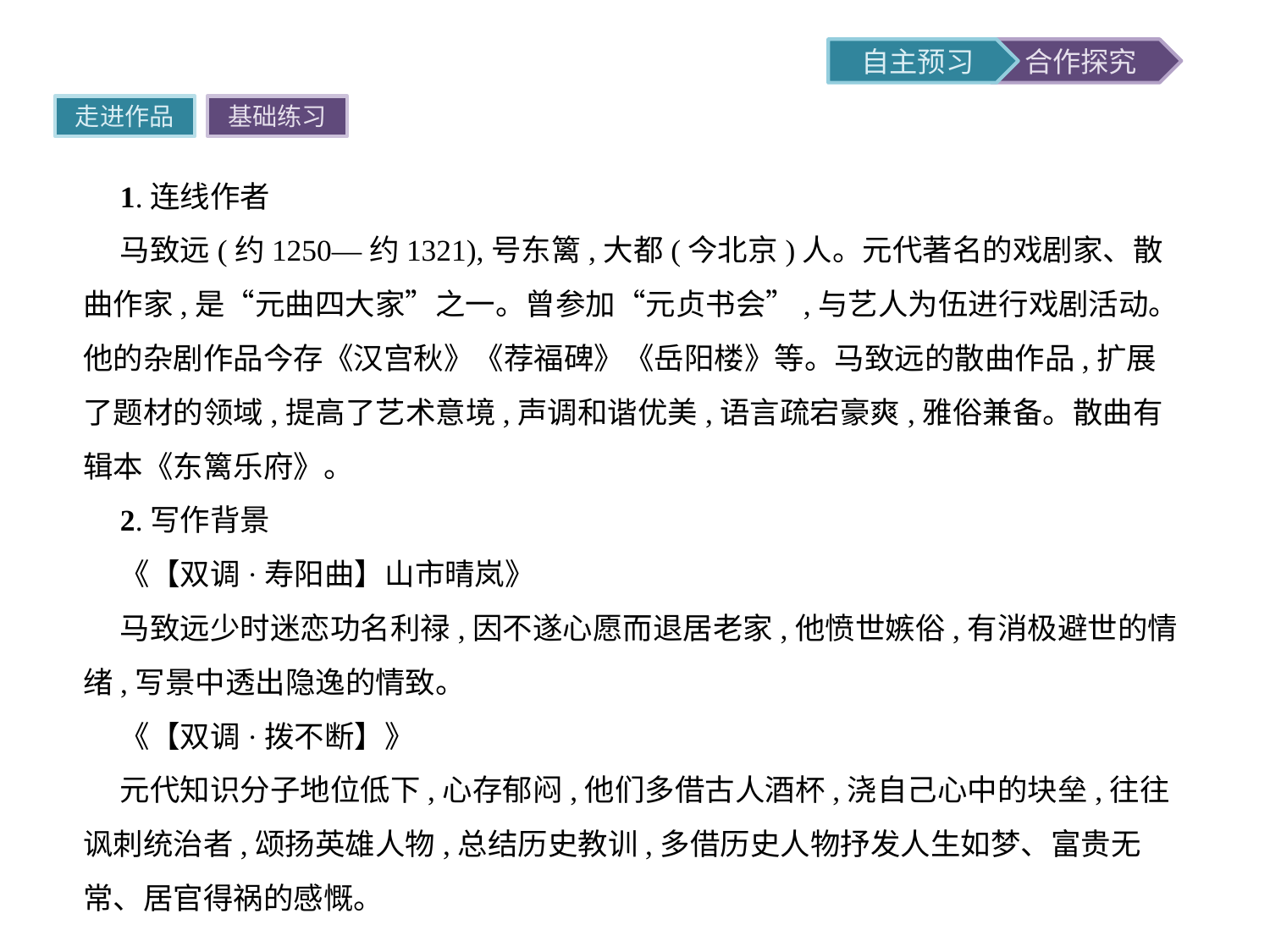

走进作品
基础练习
1.连线作者
马致远(约1250—约1321),号东篱,大都(今北京)人。元代著名的戏剧家、散曲作家,是“元曲四大家”之一。曾参加“元贞书会”,与艺人为伍进行戏剧活动。他的杂剧作品今存《汉宫秋》《荐福碑》《岳阳楼》等。马致远的散曲作品,扩展了题材的领域,提高了艺术意境,声调和谐优美,语言疏宕豪爽,雅俗兼备。散曲有辑本《东篱乐府》。
2.写作背景
《【双调·寿阳曲】山市晴岚》
马致远少时迷恋功名利禄,因不遂心愿而退居老家,他愤世嫉俗,有消极避世的情绪,写景中透出隐逸的情致。
《【双调·拨不断】》
元代知识分子地位低下,心存郁闷,他们多借古人酒杯,浇自己心中的块垒,往往讽刺统治者,颂扬英雄人物,总结历史教训,多借历史人物抒发人生如梦、富贵无常、居官得祸的感慨。